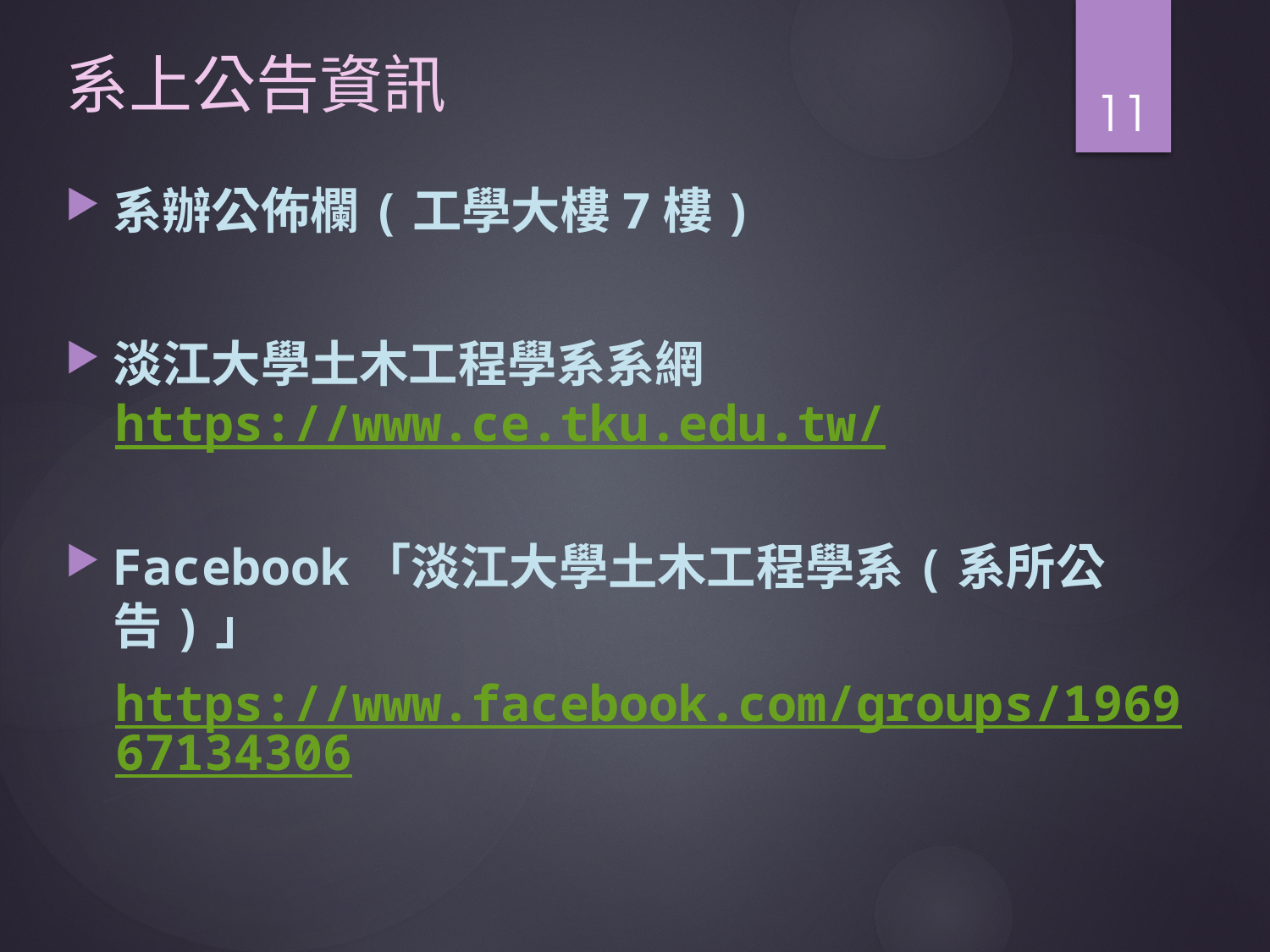

# 系上公告資訊
11
系辦公佈欄(工學大樓7樓)

淡江大學土木工程學系系網
https://www.ce.tku.edu.tw/

Facebook「淡江大學土木工程學系(系所公告)」
https://www.facebook.com/groups/196967134306